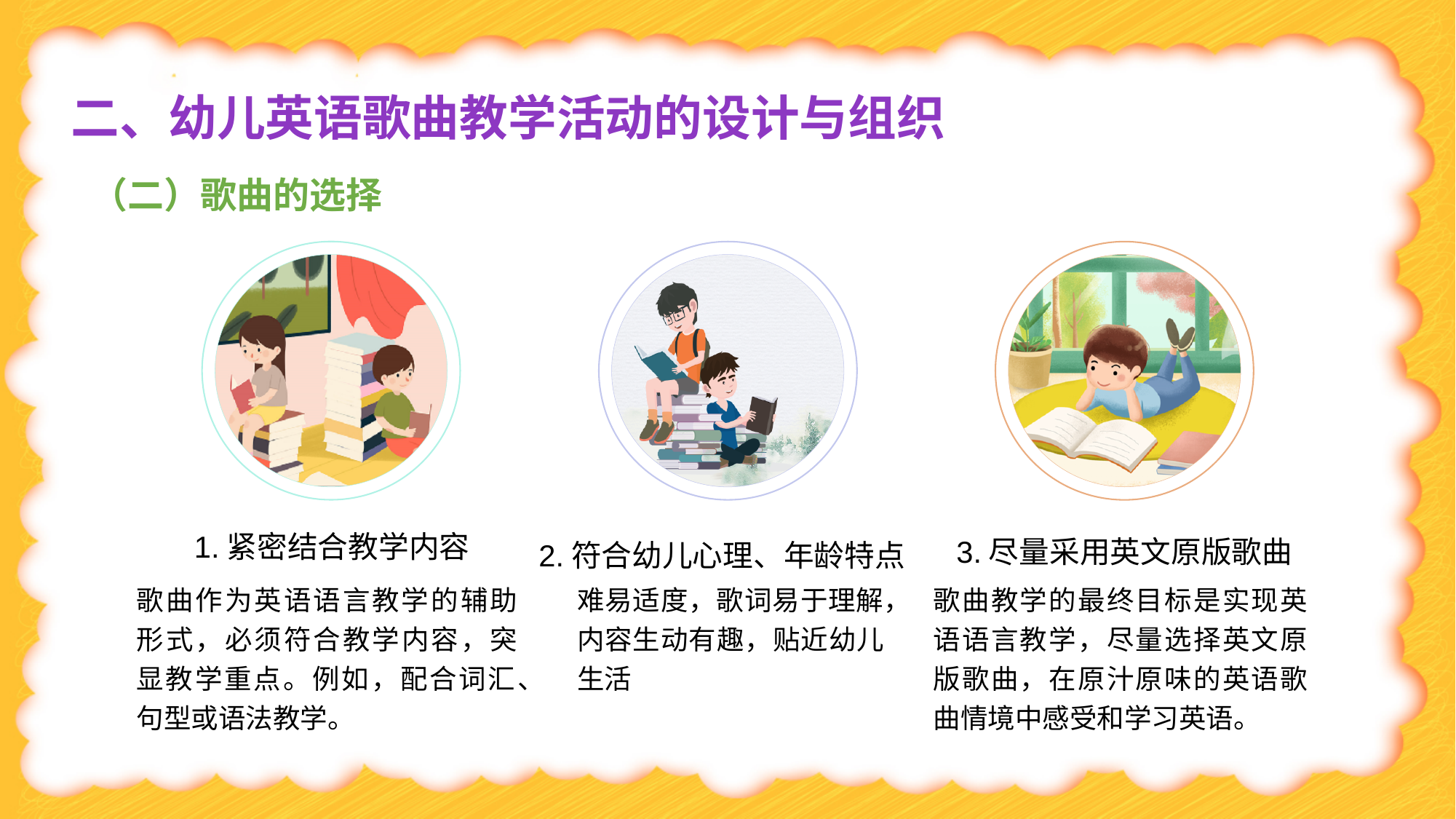

二、幼儿英语歌曲教学活动的设计与组织
（二）歌曲的选择

1.紧密结合教学内容
歌曲作为英语语言教学的辅助形式，必须符合教学内容，突显教学重点。例如，配合词汇、句型或语法教学。
3.尽量采用英文原版歌曲
歌曲教学的最终目标是实现英语语言教学，尽量选择英文原版歌曲，在原汁原味的英语歌曲情境中感受和学习英语。
2.符合幼儿心理、年龄特点
难易适度，歌词易于理解，内容生动有趣，贴近幼儿生活